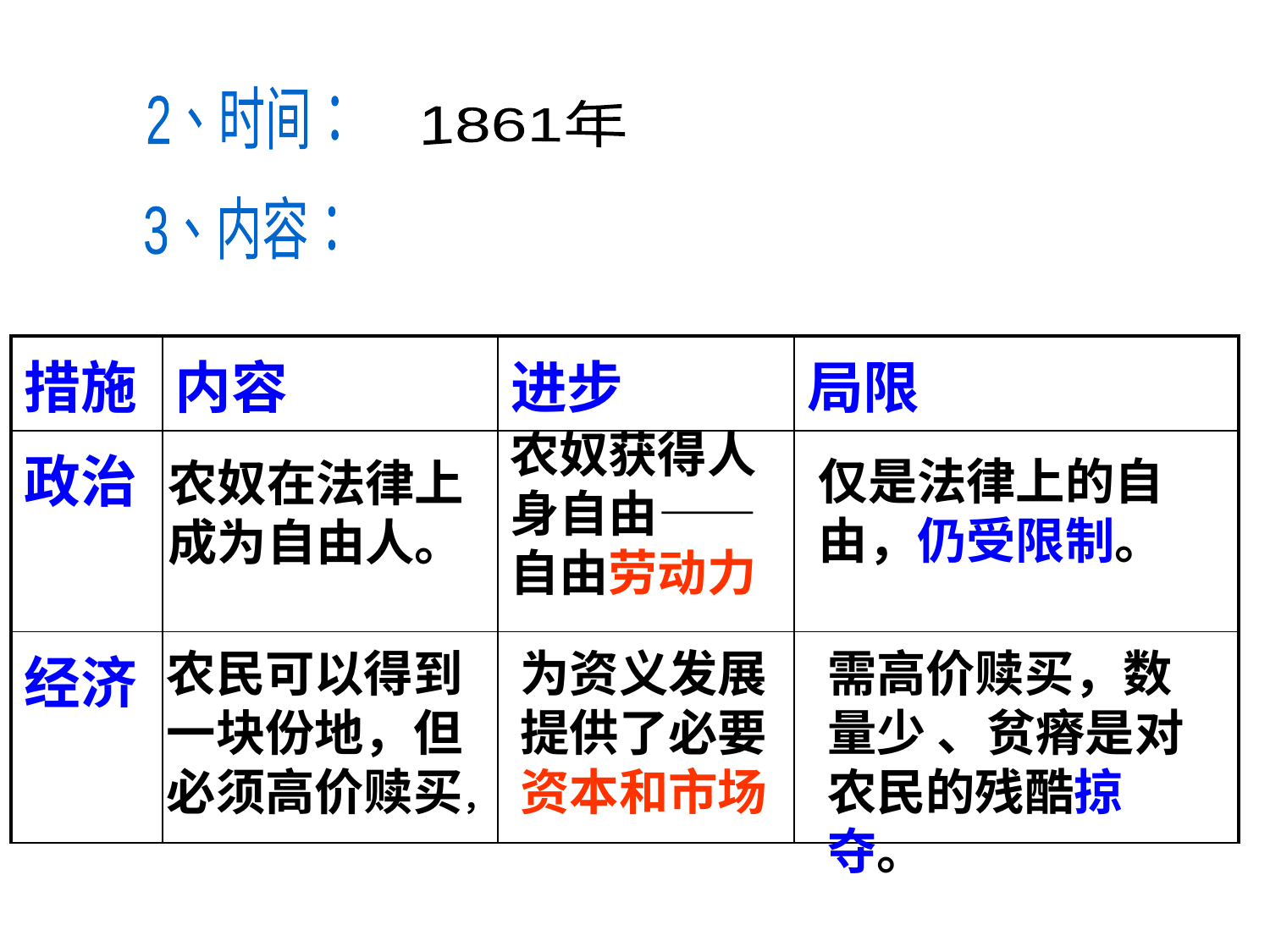

2、时间：
1861年
3、内容：
| 措施 | 内容 | 进步 | 局限 |
| --- | --- | --- | --- |
| 政治 |  |  |  |
| 经济 |  |  |  |
农奴获得人身自由——自由劳动力
仅是法律上的自由，仍受限制。
农奴在法律上成为自由人。
农民可以得到一块份地，但必须高价赎买，
为资义发展提供了必要资本和市场
需高价赎买，数量少 、贫瘠是对农民的残酷掠夺。